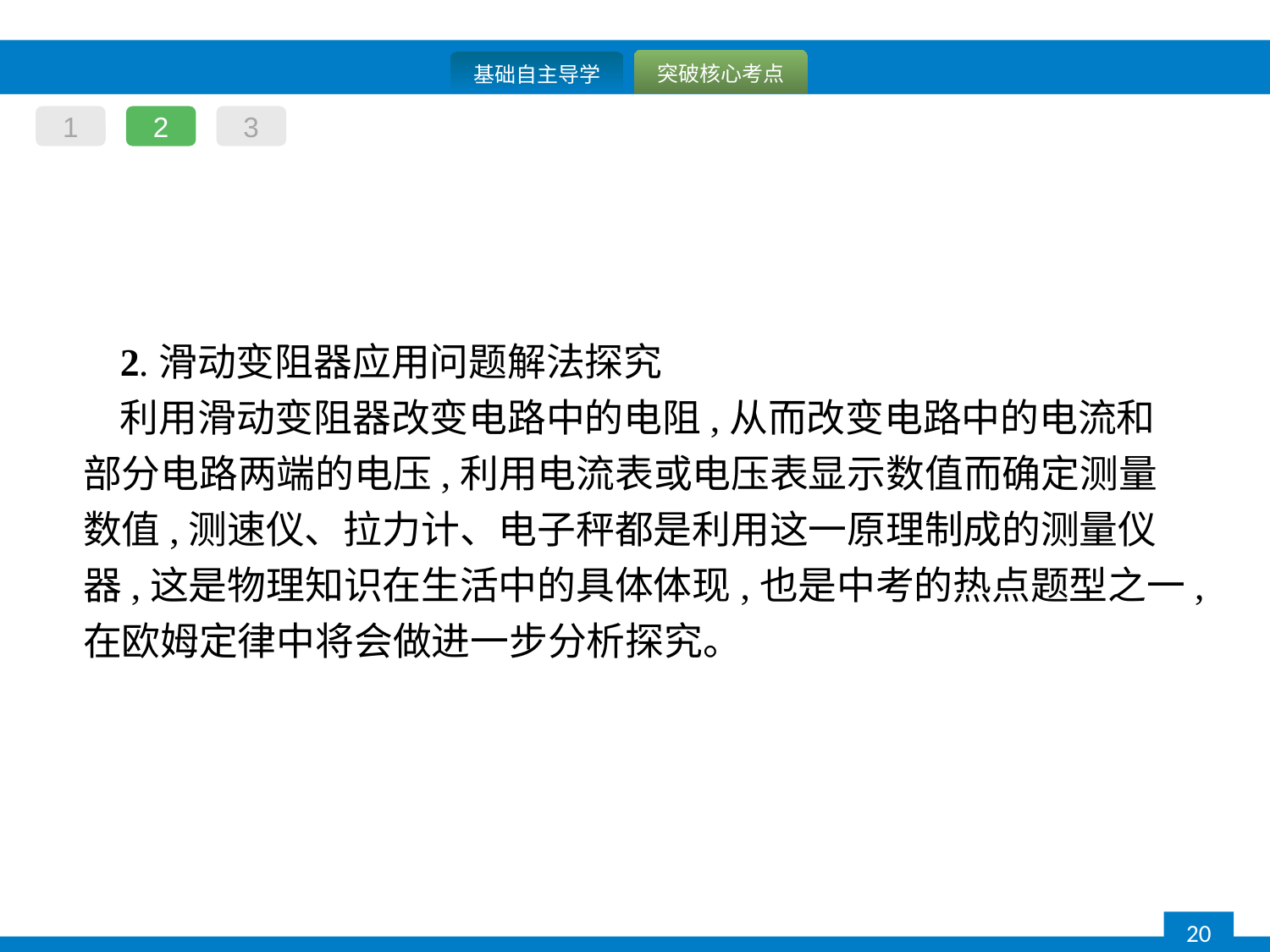

1
2
3
2.滑动变阻器应用问题解法探究
利用滑动变阻器改变电路中的电阻,从而改变电路中的电流和部分电路两端的电压,利用电流表或电压表显示数值而确定测量数值,测速仪、拉力计、电子秤都是利用这一原理制成的测量仪器,这是物理知识在生活中的具体体现,也是中考的热点题型之一,在欧姆定律中将会做进一步分析探究。